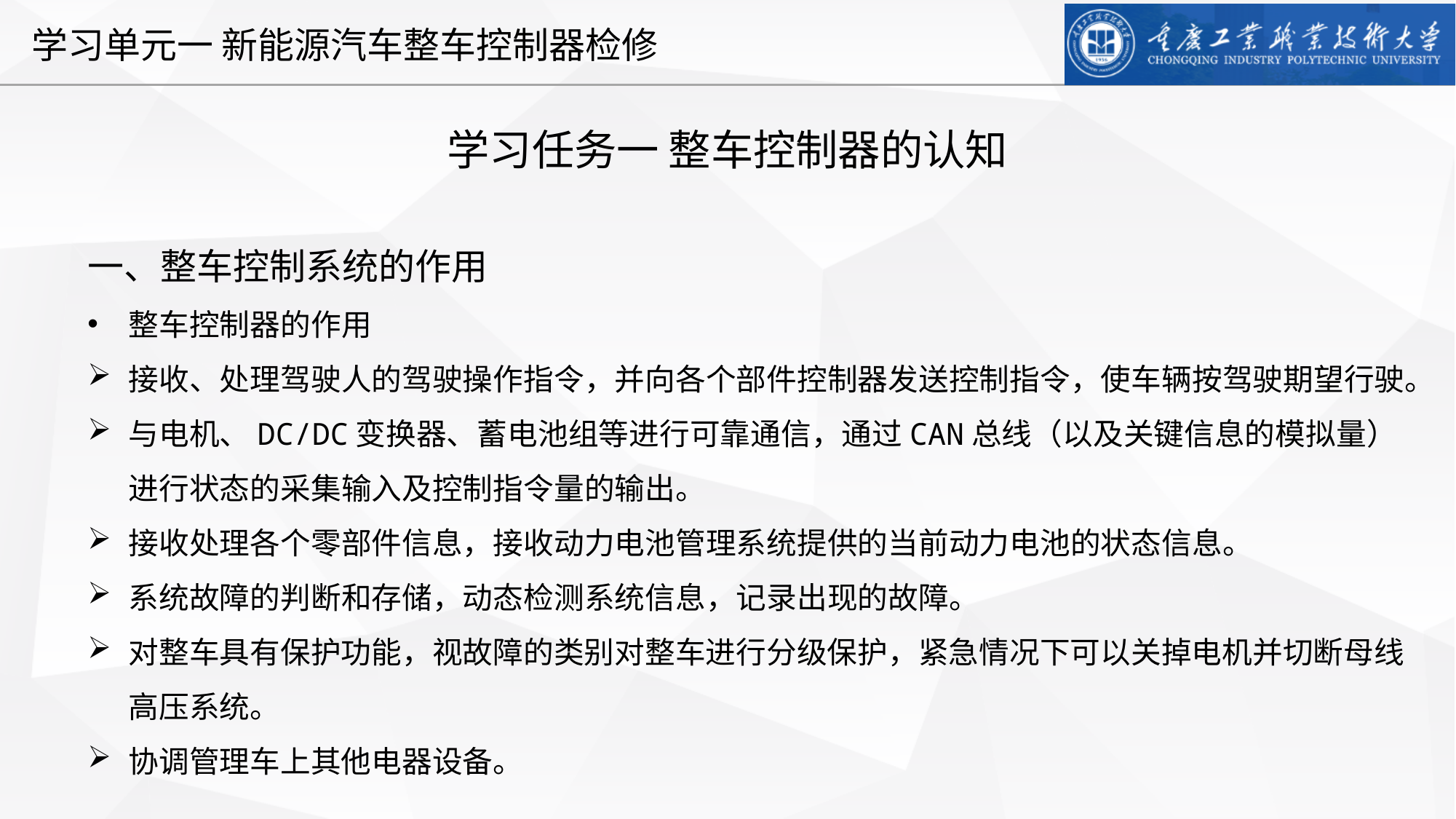

学习任务一 整车控制器的认知
一、整车控制系统的作用
整车控制器的作用
接收、处理驾驶人的驾驶操作指令，并向各个部件控制器发送控制指令，使车辆按驾驶期望行驶。
与电机、DC/DC变换器、蓄电池组等进行可靠通信，通过CAN总线（以及关键信息的模拟量）进行状态的采集输入及控制指令量的输出。
接收处理各个零部件信息，接收动力电池管理系统提供的当前动力电池的状态信息。
系统故障的判断和存储，动态检测系统信息，记录出现的故障。
对整车具有保护功能，视故障的类别对整车进行分级保护，紧急情况下可以关掉电机并切断母线高压系统。
协调管理车上其他电器设备。